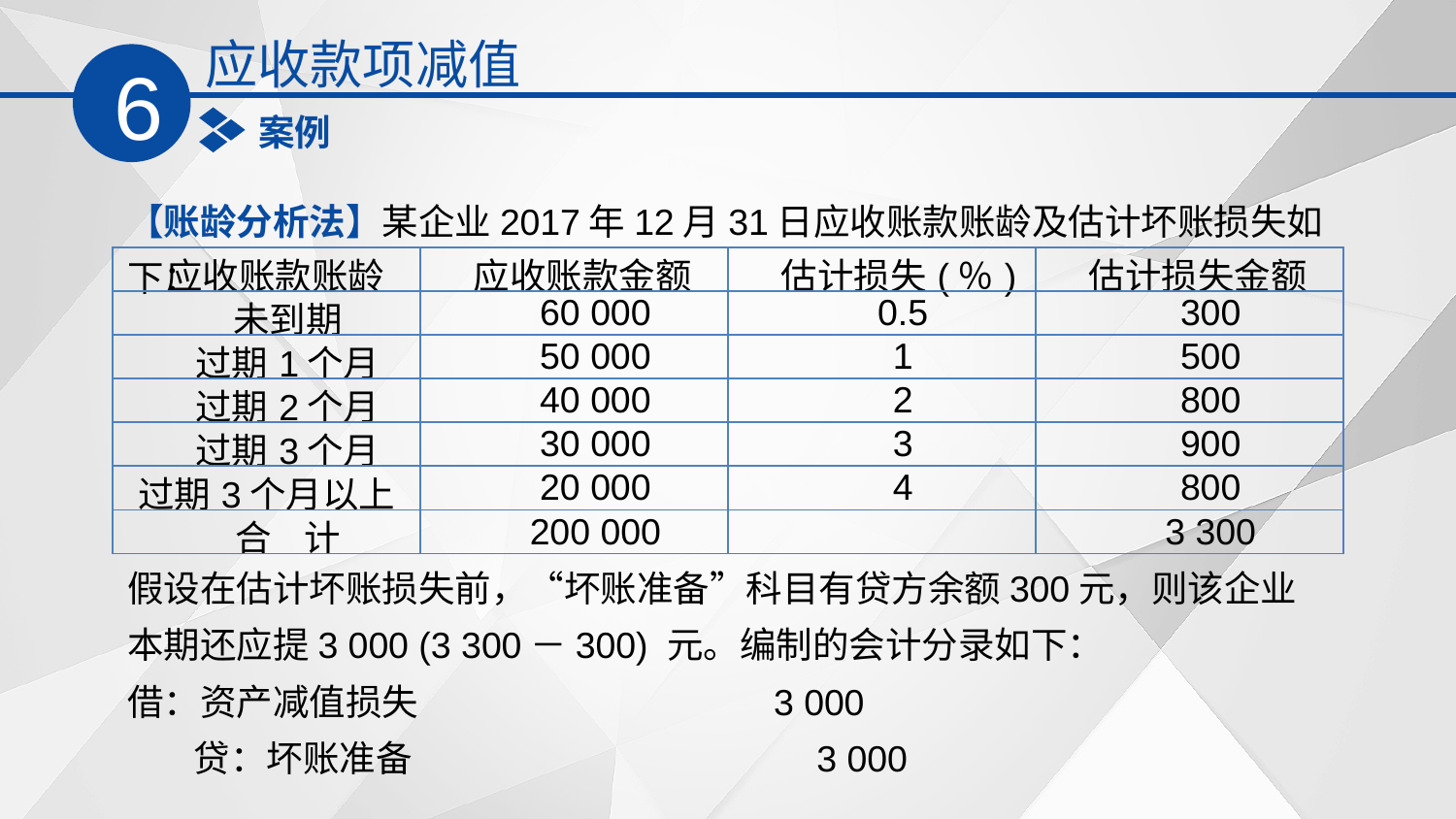

应收款项减值
6

案例

【账龄分析法】某企业2017年12月31日应收账款账龄及估计坏账损失如下：
| 应收账款账龄 | 应收账款金额 | 估计损失(％) | 估计损失金额 |
| --- | --- | --- | --- |
| 未到期 | 60 000 | 0.5 | 300 |
| 过期1个月 | 50 000 | 1 | 500 |
| 过期2个月 | 40 000 | 2 | 800 |
| 过期3个月 | 30 000 | 3 | 900 |
| 过期3个月以上 | 20 000 | 4 | 800 |
| 合 计 | 200 000 |  | 3 300 |
假设在估计坏账损失前，“坏账准备”科目有贷方余额300元，则该企业本期还应提3 000 (3 300－300) 元。编制的会计分录如下：
借：资产减值损失                                          3 000
       贷：坏账准备                                                3 000